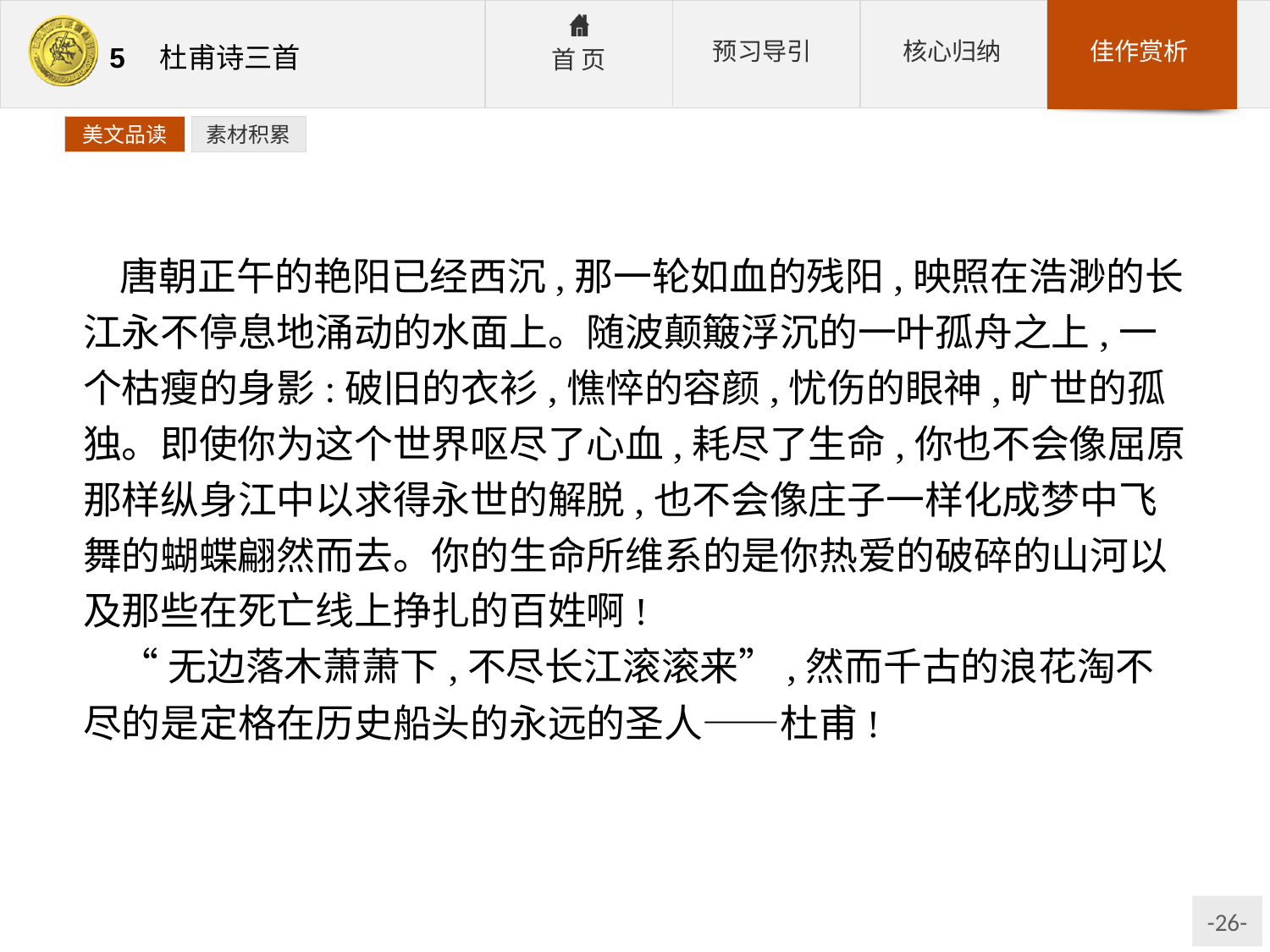

美文品读
素材积累
唐朝正午的艳阳已经西沉,那一轮如血的残阳,映照在浩渺的长江永不停息地涌动的水面上。随波颠簸浮沉的一叶孤舟之上,一个枯瘦的身影:破旧的衣衫,憔悴的容颜,忧伤的眼神,旷世的孤独。即使你为这个世界呕尽了心血,耗尽了生命,你也不会像屈原那样纵身江中以求得永世的解脱,也不会像庄子一样化成梦中飞舞的蝴蝶翩然而去。你的生命所维系的是你热爱的破碎的山河以及那些在死亡线上挣扎的百姓啊!
“无边落木萧萧下,不尽长江滚滚来”,然而千古的浪花淘不尽的是定格在历史船头的永远的圣人——杜甫!